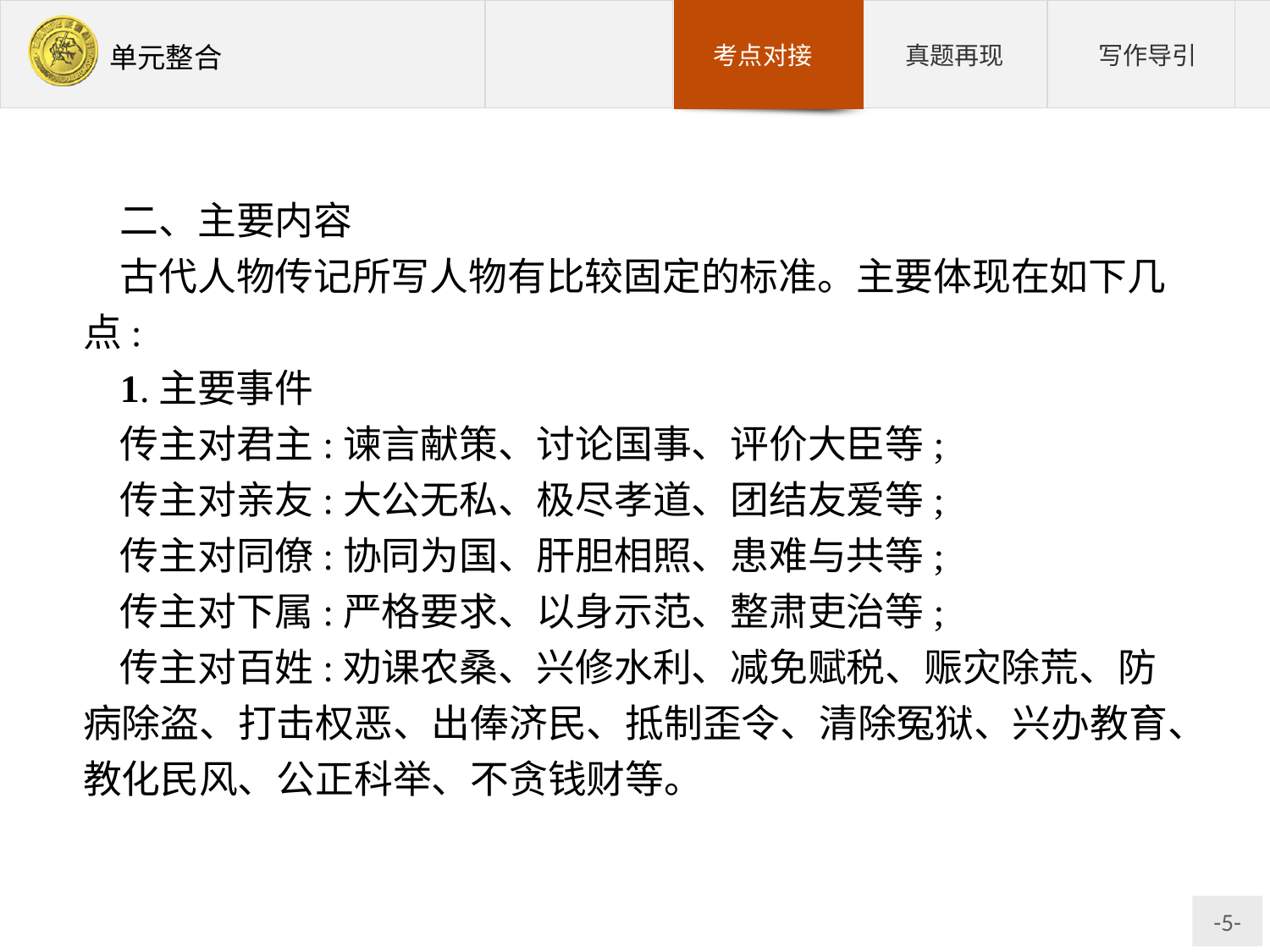

二、主要内容
古代人物传记所写人物有比较固定的标准。主要体现在如下几点:
1.主要事件
传主对君主:谏言献策、讨论国事、评价大臣等;
传主对亲友:大公无私、极尽孝道、团结友爱等;
传主对同僚:协同为国、肝胆相照、患难与共等;
传主对下属:严格要求、以身示范、整肃吏治等;
传主对百姓:劝课农桑、兴修水利、减免赋税、赈灾除荒、防病除盗、打击权恶、出俸济民、抵制歪令、清除冤狱、兴办教育、教化民风、公正科举、不贪钱财等。